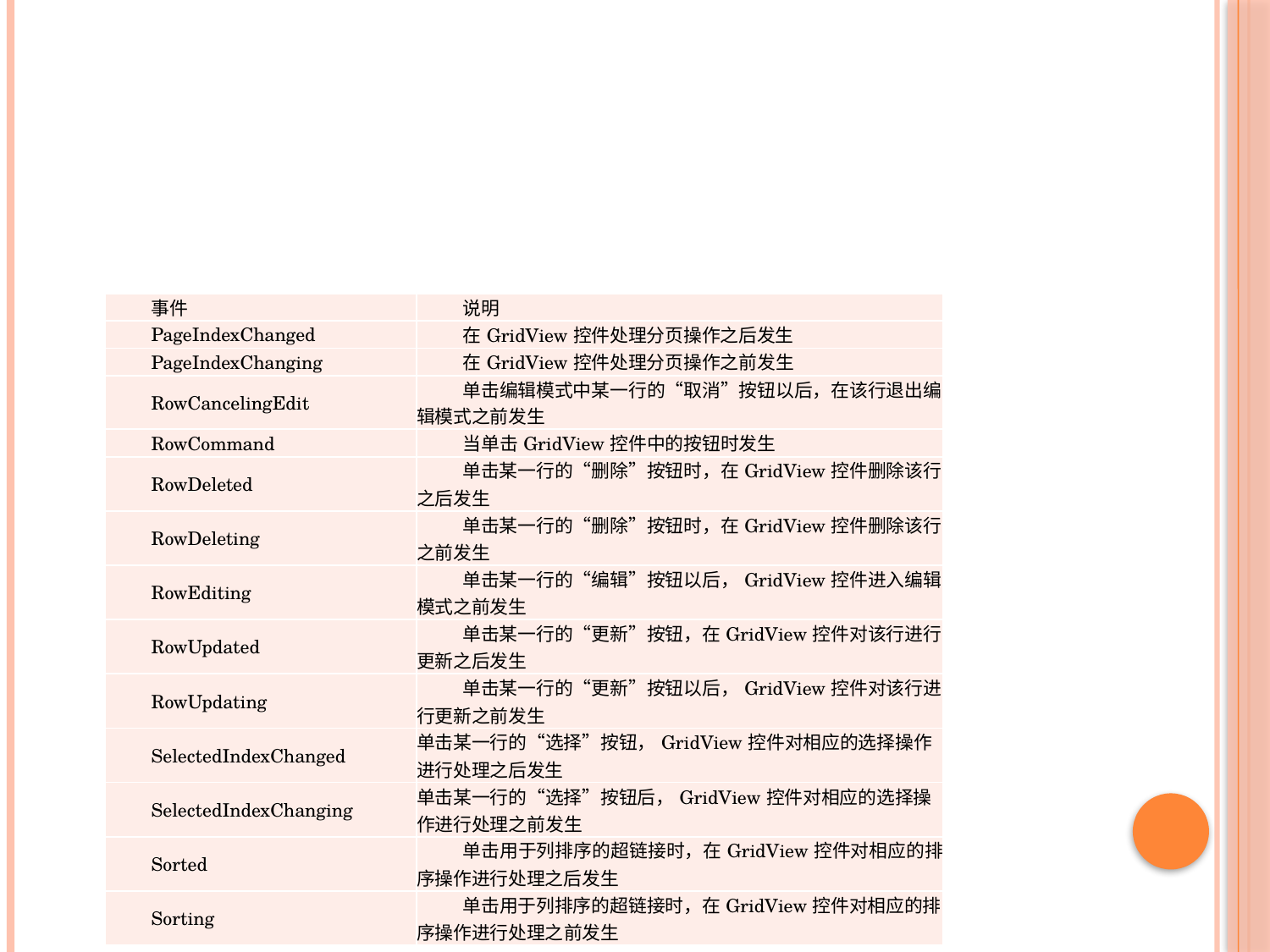

#
| 事件 | 说明 |
| --- | --- |
| PageIndexChanged | 在GridView控件处理分页操作之后发生 |
| PageIndexChanging | 在GridView控件处理分页操作之前发生 |
| RowCancelingEdit | 单击编辑模式中某一行的“取消”按钮以后，在该行退出编辑模式之前发生 |
| RowCommand | 当单击GridView控件中的按钮时发生 |
| RowDeleted | 单击某一行的“删除”按钮时，在GridView控件删除该行之后发生 |
| RowDeleting | 单击某一行的“删除”按钮时，在GridView控件删除该行之前发生 |
| RowEditing | 单击某一行的“编辑”按钮以后，GridView控件进入编辑模式之前发生 |
| RowUpdated | 单击某一行的“更新”按钮，在GridView控件对该行进行更新之后发生 |
| RowUpdating | 单击某一行的“更新”按钮以后，GridView控件对该行进行更新之前发生 |
| SelectedIndexChanged | 单击某一行的“选择”按钮，GridView控件对相应的选择操作进行处理之后发生 |
| SelectedIndexChanging | 单击某一行的“选择”按钮后，GridView控件对相应的选择操作进行处理之前发生 |
| Sorted | 单击用于列排序的超链接时，在GridView控件对相应的排序操作进行处理之后发生 |
| Sorting | 单击用于列排序的超链接时，在GridView控件对相应的排序操作进行处理之前发生 |